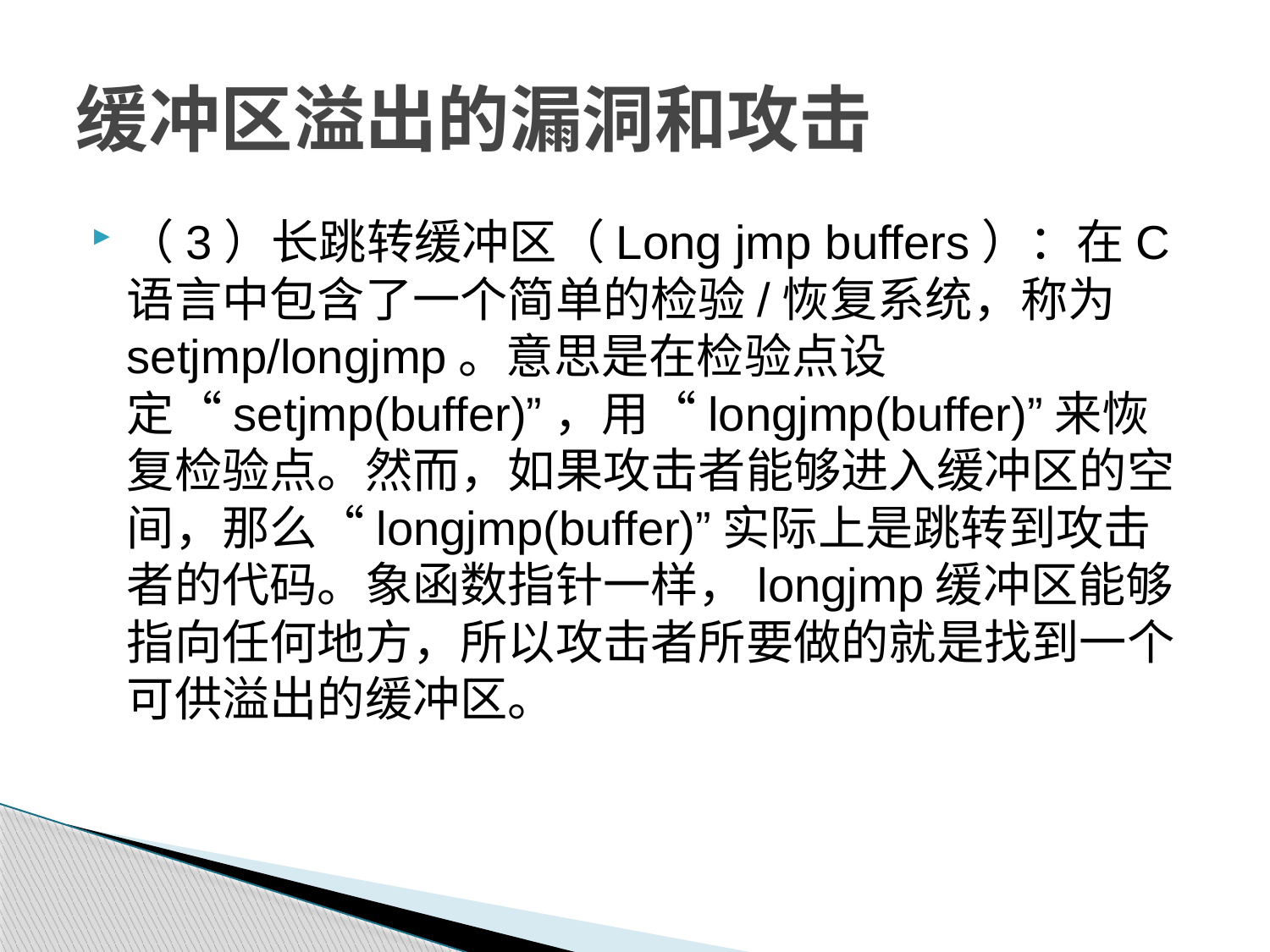

# 缓冲区溢出的漏洞和攻击
（3）长跳转缓冲区（Long jmp buffers）：在C语言中包含了一个简单的检验/恢复系统，称为setjmp/longjmp。意思是在检验点设定“setjmp(buffer)”，用“longjmp(buffer)”来恢复检验点。然而，如果攻击者能够进入缓冲区的空间，那么“longjmp(buffer)”实际上是跳转到攻击者的代码。象函数指针一样，longjmp缓冲区能够指向任何地方，所以攻击者所要做的就是找到一个可供溢出的缓冲区。